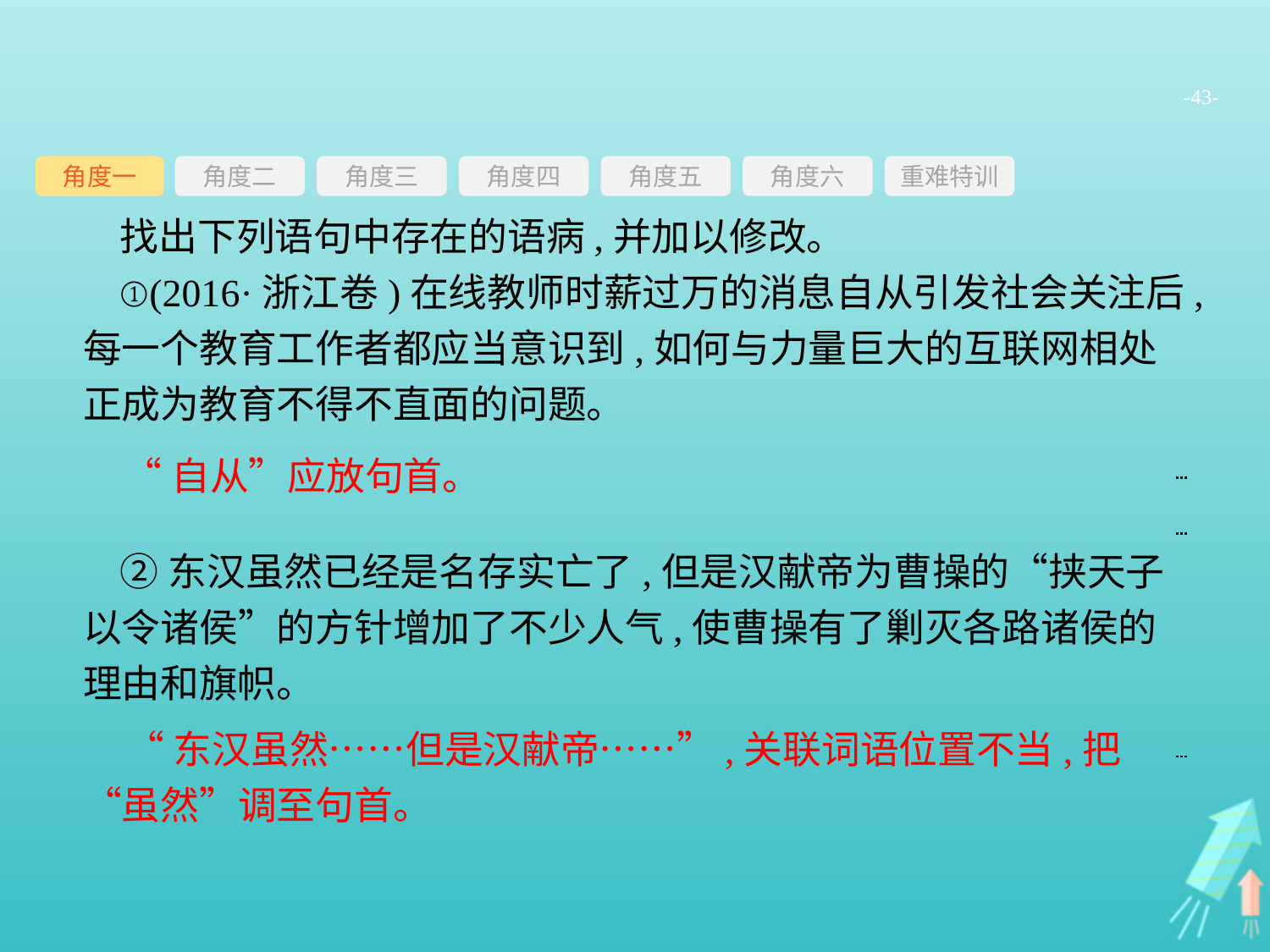

-43-
角度三
角度四
角度五
角度六
重难特训
角度二
角度一
找出下列语句中存在的语病,并加以修改。
①(2016·浙江卷)在线教师时薪过万的消息自从引发社会关注后,每一个教育工作者都应当意识到,如何与力量巨大的互联网相处正成为教育不得不直面的问题。

②东汉虽然已经是名存实亡了,但是汉献帝为曹操的“挟天子以令诸侯”的方针增加了不少人气,使曹操有了剿灭各路诸侯的理由和旗帜。

“自从”应放句首。
“东汉虽然……但是汉献帝……”,关联词语位置不当,把“虽然”调至句首。